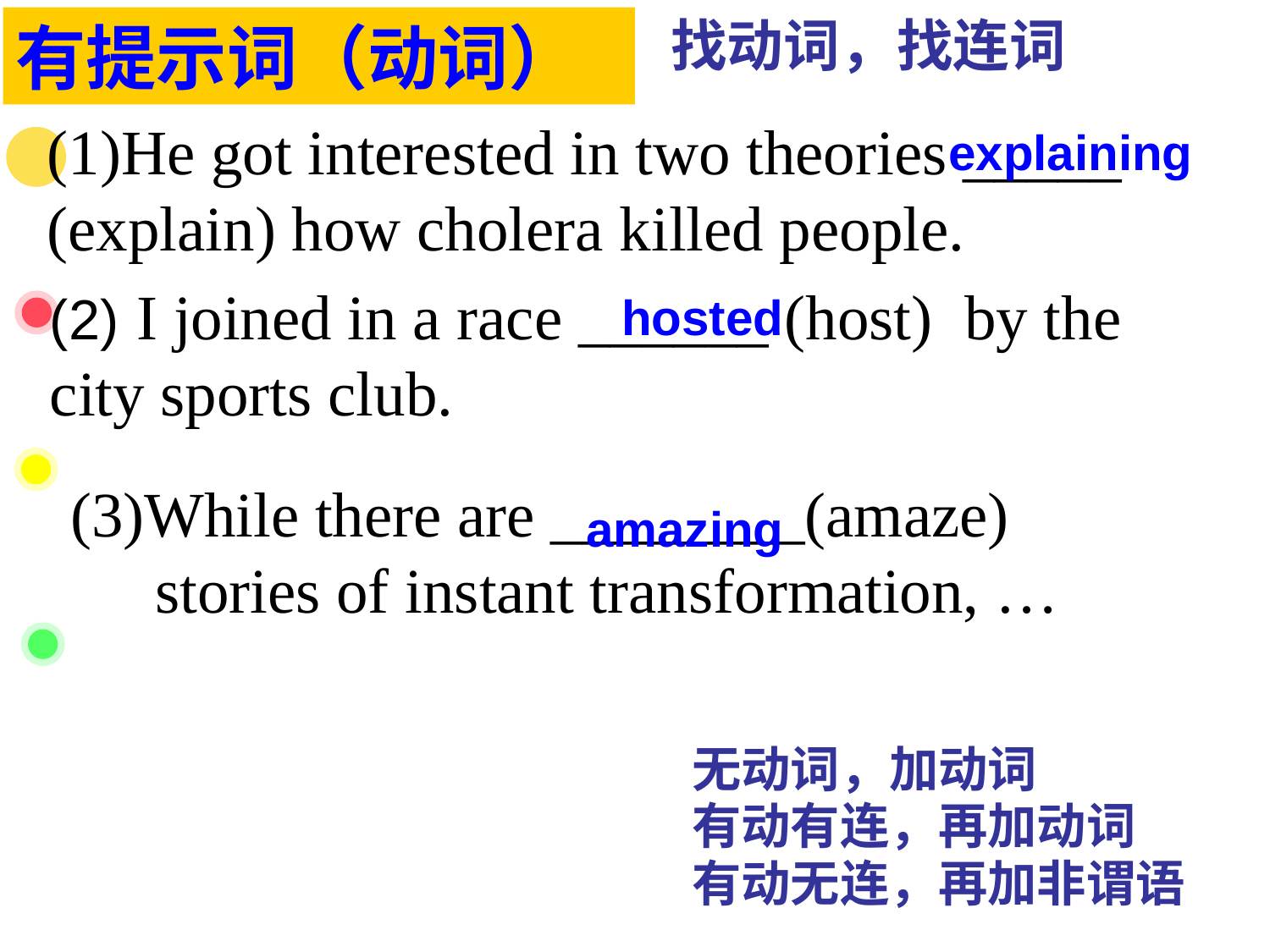

有提示词（动词）
找动词，找连词
(1)He got interested in two theories _____ (explain) how cholera killed people.

explaining

(2) I joined in a race ______ (host)  by the city sports club.
hosted

(3)While there are ________(amaze) stories of instant transformation, …
amazing

无动词，加动词
有动有连，再加动词
有动无连，再加非谓语